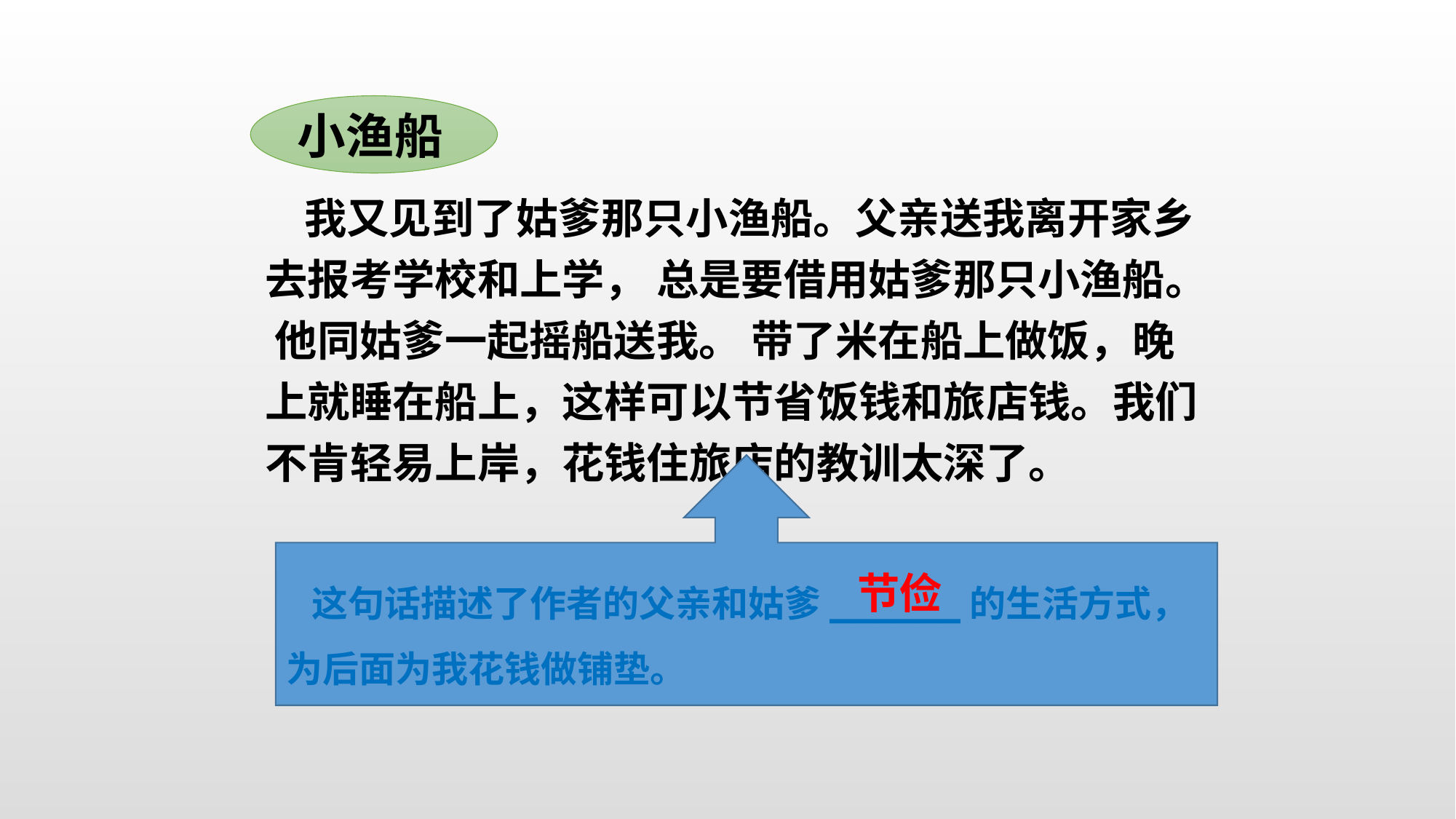

小渔船
   我又见到了姑爹那只小渔船。父亲送我离开家乡去报考学校和上学， 总是要借用姑爹那只小渔船。 他同姑爹一起摇船送我。 带了米在船上做饭，晚上就睡在船上，这样可以节省饭钱和旅店钱。我们不肯轻易上岸，花钱住旅店的教训太深了。
   这句话描述了作者的父亲和姑爹______的生活方式，为后面为我花钱做铺垫。
节俭